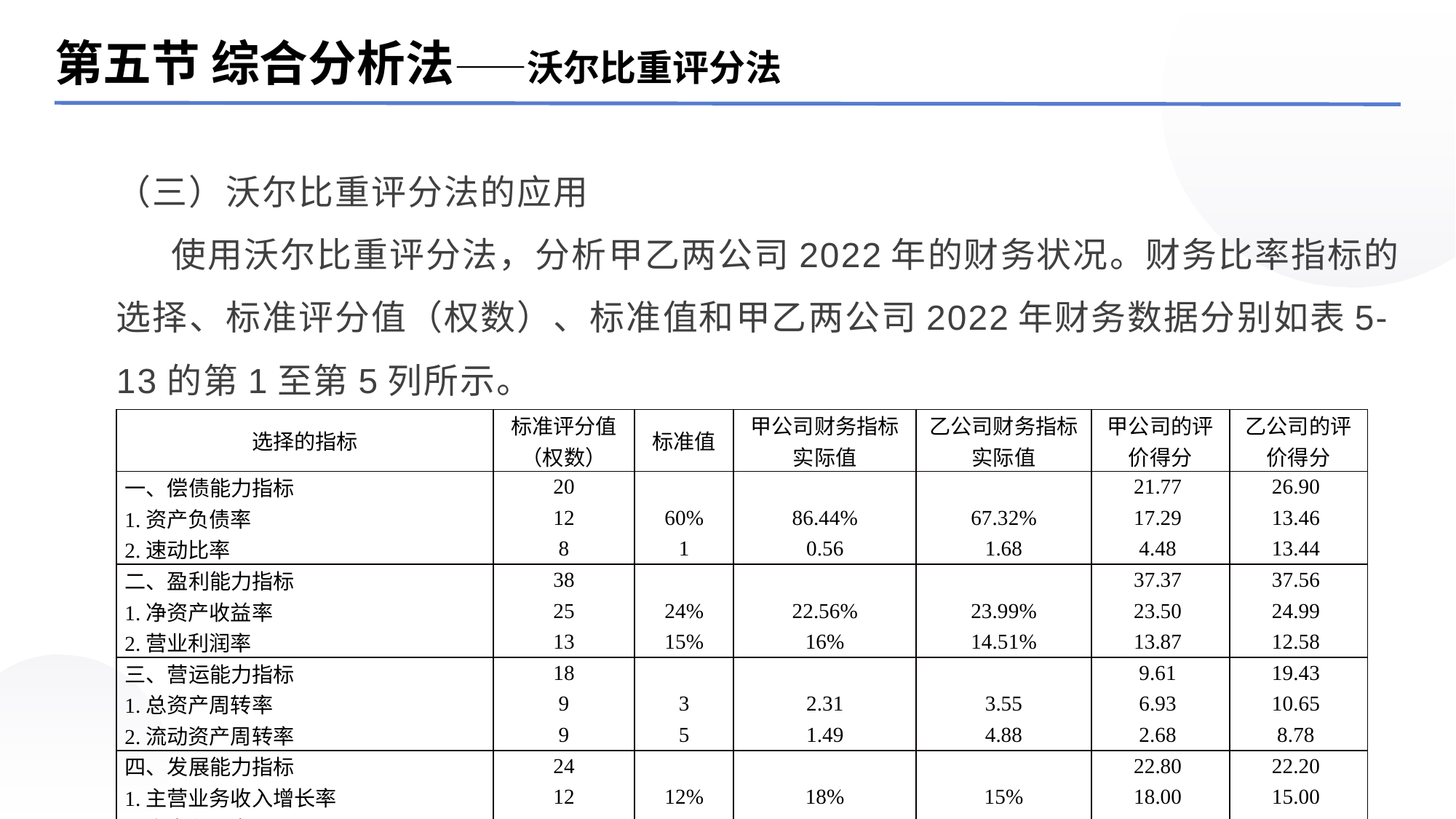

第五节 综合分析法——沃尔比重评分法
（三）沃尔比重评分法的应用
     使用沃尔比重评分法，分析甲乙两公司2022年的财务状况。财务比率指标的选择、标准评分值（权数）、标准值和甲乙两公司2022年财务数据分别如表5-13的第1至第5列所示。
| 选择的指标 | 标准评分值（权数） | 标准值 | 甲公司财务指标实际值 | 乙公司财务指标实际值 | 甲公司的评价得分 | 乙公司的评价得分 |
| --- | --- | --- | --- | --- | --- | --- |
| 一、偿债能力指标 | 20 |  |  |  | 21.77 | 26.90 |
| 1.资产负债率 | 12 | 60% | 86.44% | 67.32% | 17.29 | 13.46 |
| 2.速动比率 | 8 | 1 | 0.56 | 1.68 | 4.48 | 13.44 |
| 二、盈利能力指标 | 38 |  |  |  | 37.37 | 37.56 |
| 1.净资产收益率 | 25 | 24% | 22.56% | 23.99% | 23.50 | 24.99 |
| 2.营业利润率 | 13 | 15% | 16% | 14.51% | 13.87 | 12.58 |
| 三、营运能力指标 | 18 |  |  |  | 9.61 | 19.43 |
| 1.总资产周转率 | 9 | 3 | 2.31 | 3.55 | 6.93 | 10.65 |
| 2.流动资产周转率 | 9 | 5 | 1.49 | 4.88 | 2.68 | 8.78 |
| 四、发展能力指标 | 24 |  |  |  | 22.80 | 22.20 |
| 1.主营业务收入增长率 | 12 | 12% | 18% | 15% | 18.00 | 15.00 |
| 2.资本积累率 | 12 | 20% | 8% | 12% | 4.80 | 7.20 |
| 综合得分 | 100 |  |  |  | 91.55 | 106.10 |

106